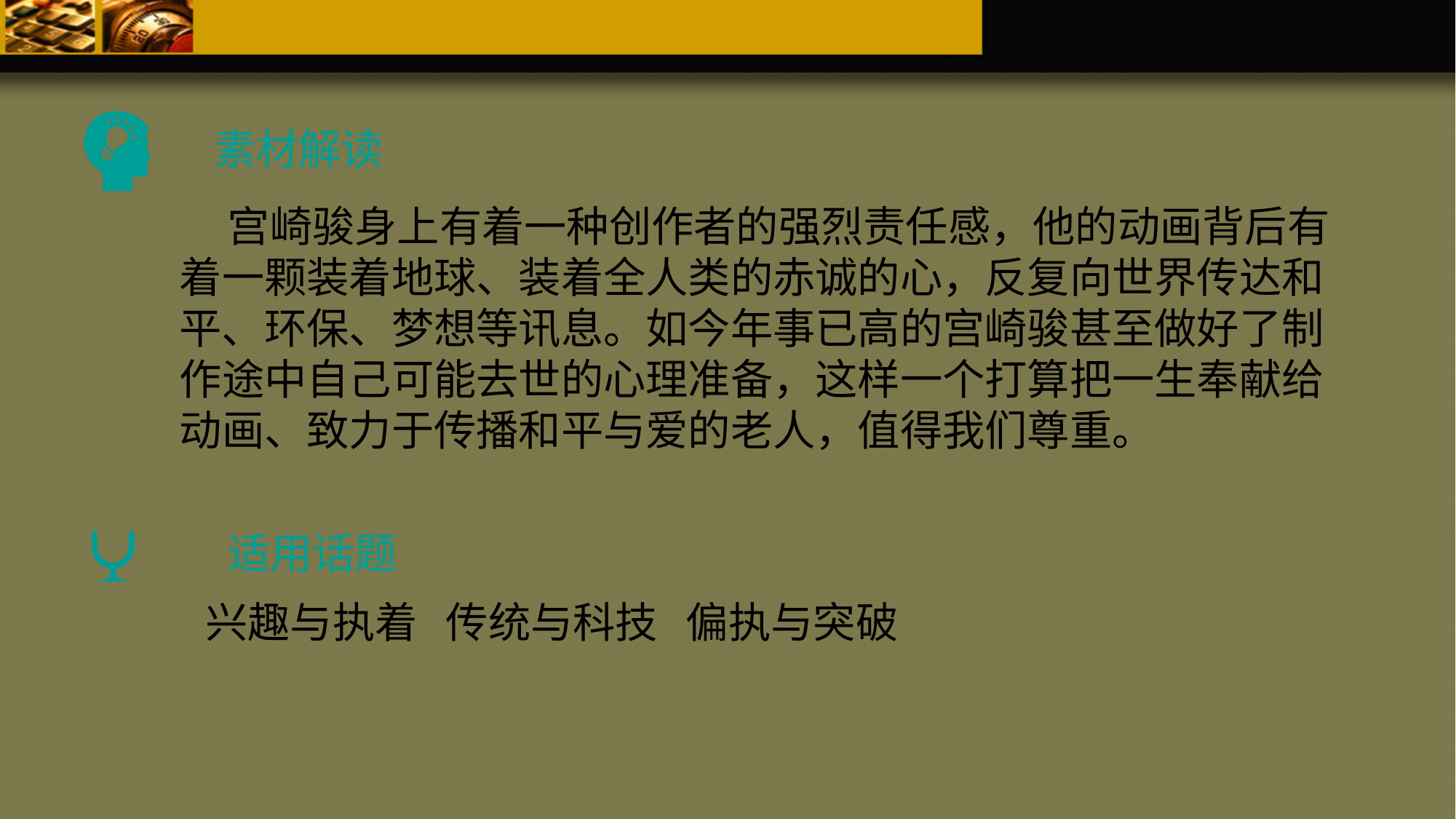

素材解读
    宫崎骏身上有着一种创作者的强烈责任感，他的动画背后有着一颗装着地球、装着全人类的赤诚的心，反复向世界传达和平、环保、梦想等讯息。如今年事已高的宫崎骏甚至做好了制作途中自己可能去世的心理准备，这样一个打算把一生奉献给动画、致力于传播和平与爱的老人，值得我们尊重。
适用话题

兴趣与执着   传统与科技   偏执与突破